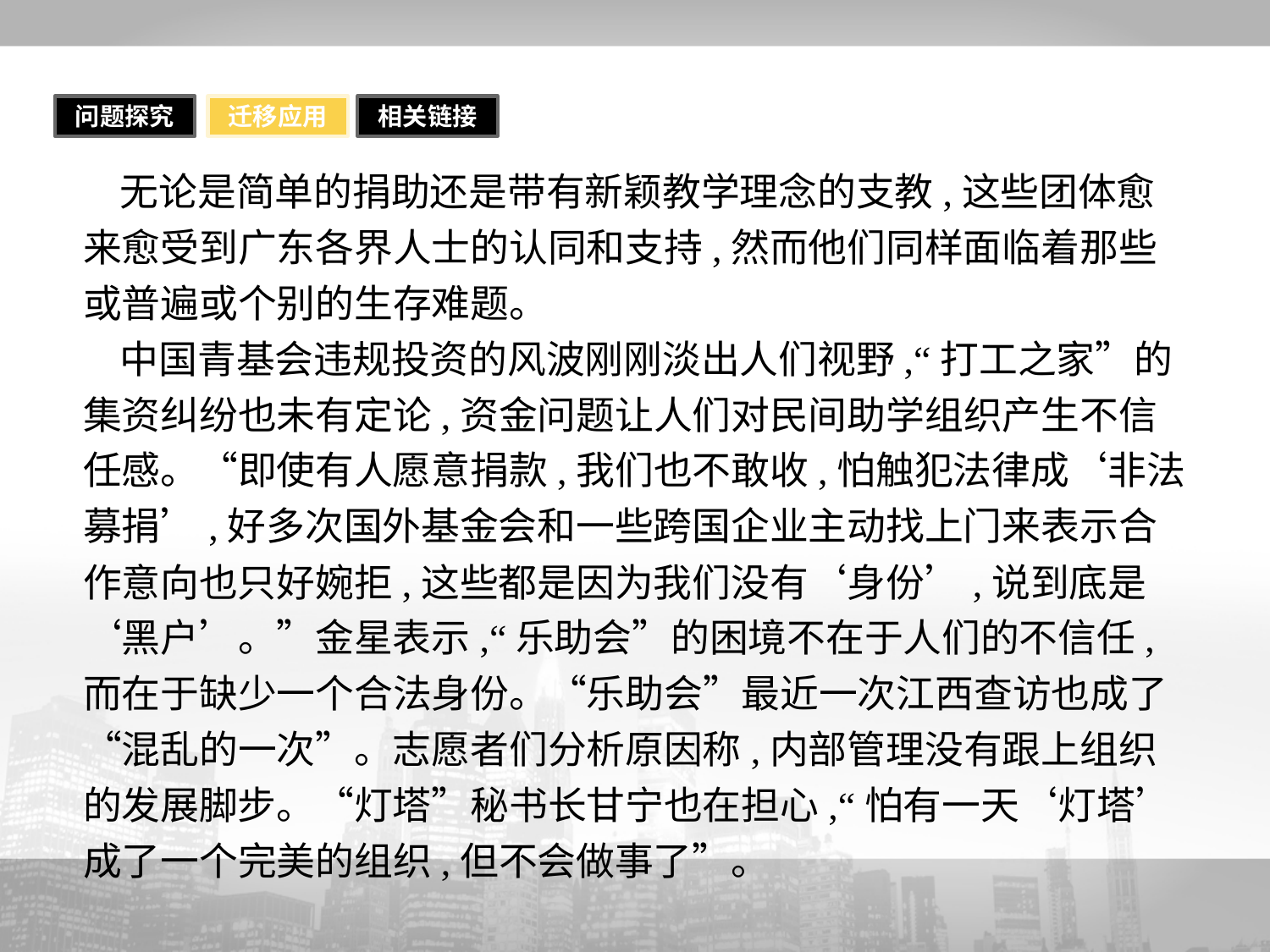

问题探究
迁移应用
相关链接
无论是简单的捐助还是带有新颖教学理念的支教,这些团体愈来愈受到广东各界人士的认同和支持,然而他们同样面临着那些或普遍或个别的生存难题。
中国青基会违规投资的风波刚刚淡出人们视野,“打工之家”的集资纠纷也未有定论,资金问题让人们对民间助学组织产生不信任感。“即使有人愿意捐款,我们也不敢收,怕触犯法律成‘非法募捐’,好多次国外基金会和一些跨国企业主动找上门来表示合作意向也只好婉拒,这些都是因为我们没有‘身份’,说到底是‘黑户’。”金星表示,“乐助会”的困境不在于人们的不信任,而在于缺少一个合法身份。“乐助会”最近一次江西查访也成了“混乱的一次”。志愿者们分析原因称,内部管理没有跟上组织的发展脚步。“灯塔”秘书长甘宁也在担心,“怕有一天‘灯塔’成了一个完美的组织,但不会做事了”。